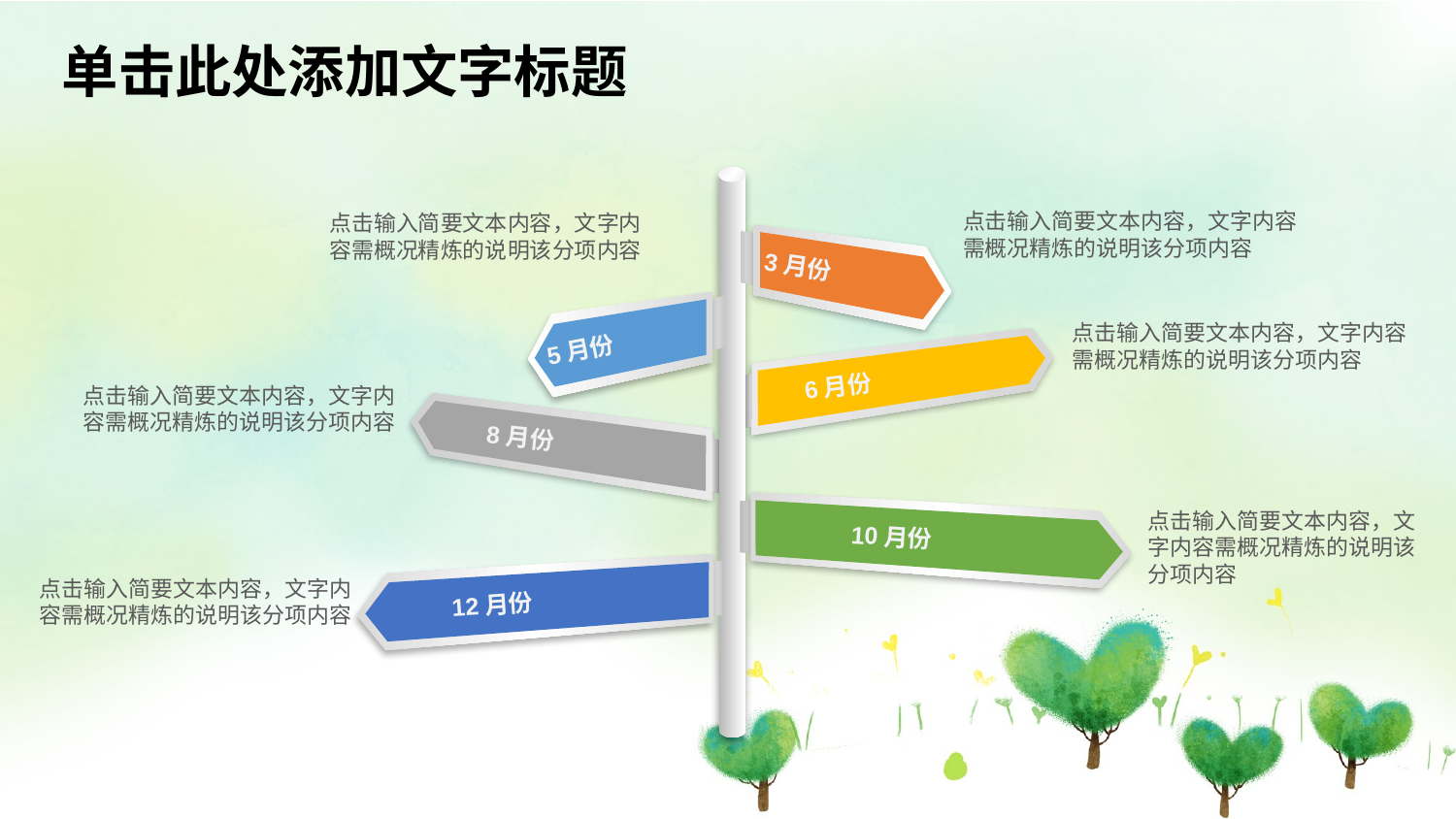

点击输入简要文本内容，文字内容需概况精炼的说明该分项内容
点击输入简要文本内容，文字内容需概况精炼的说明该分项内容

3月份

点击输入简要文本内容，文字内容需概况精炼的说明该分项内容
5月份

6月份
点击输入简要文本内容，文字内容需概况精炼的说明该分项内容

8月份

点击输入简要文本内容，文字内容需概况精炼的说明该分项内容
10月份

点击输入简要文本内容，文字内容需概况精炼的说明该分项内容
12月份